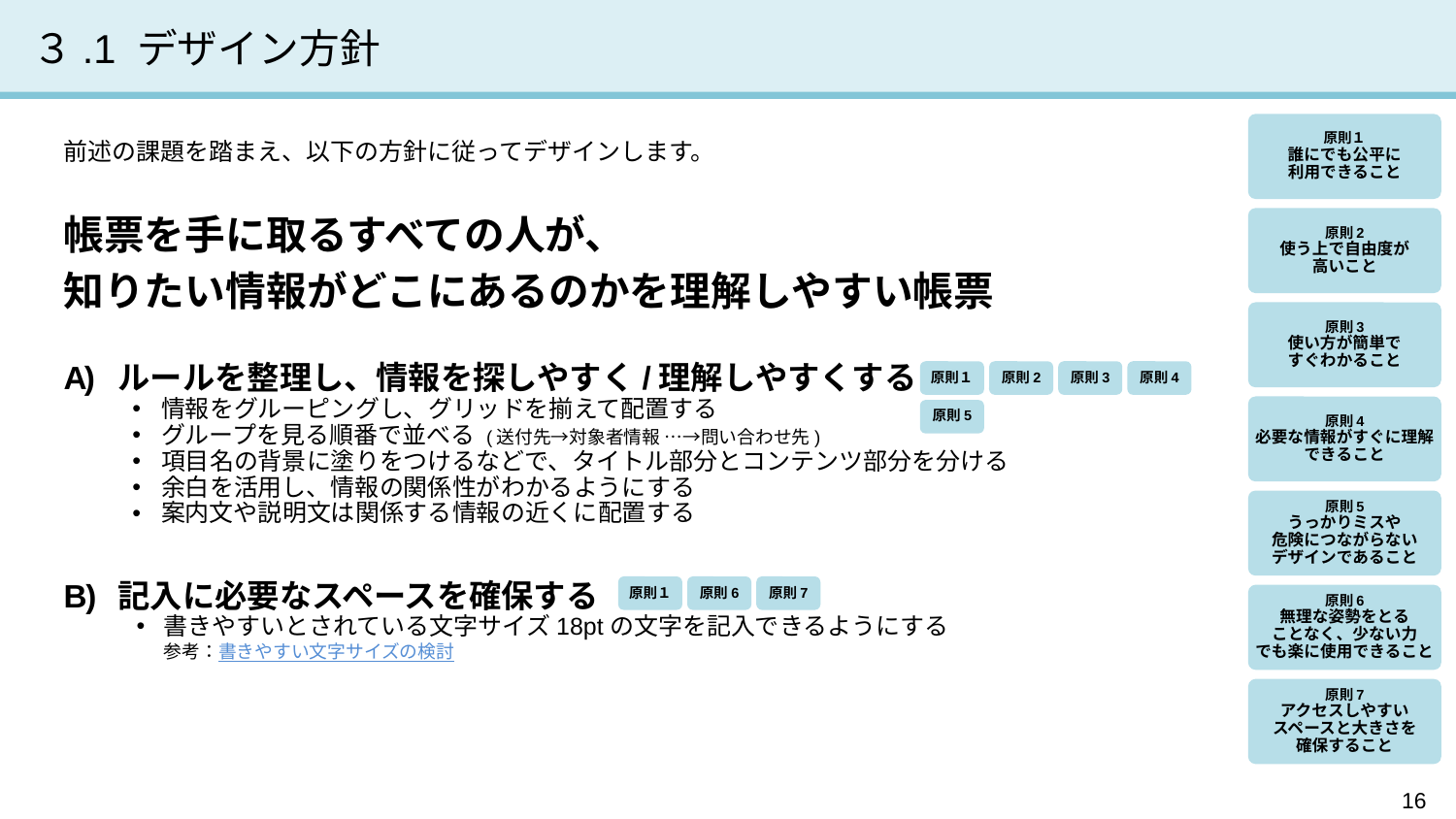

# ３.1 デザイン方針
原則１
誰にでも公平に
利用できること
前述の課題を踏まえ、以下の方針に従ってデザインします。
原則2
使う上で自由度が
高いこと
帳票を手に取るすべての人が、
知りたい情報がどこにあるのかを理解しやすい帳票

ルールを整理し、情報を探しやすく/理解しやすくする
情報をグルーピングし、グリッドを揃えて配置する
グループを見る順番で並べる (送付先→対象者情報 …→問い合わせ先)
項目名の背景に塗りをつけるなどで、タイトル部分とコンテンツ部分を分ける
余白を活用し、情報の関係性がわかるようにする
案内文や説明文は関係する情報の近くに配置する

記入に必要なスペースを確保する
書きやすいとされている文字サイズ18ptの文字を記入できるようにする
参考：書きやすい文字サイズの検討

原則3
使い方が簡単で
すぐわかること
原則１
原則2
原則3
原則4
原則4
必要な情報がすぐに理解できること
原則5
原則5
うっかりミスや
危険につながらない
デザインであること
原則１
原則6
原則7
原則6
無理な姿勢をとる
ことなく、少ない力
でも楽に使用できること
原則7
アクセスしやすい
スペースと大きさを
確保すること